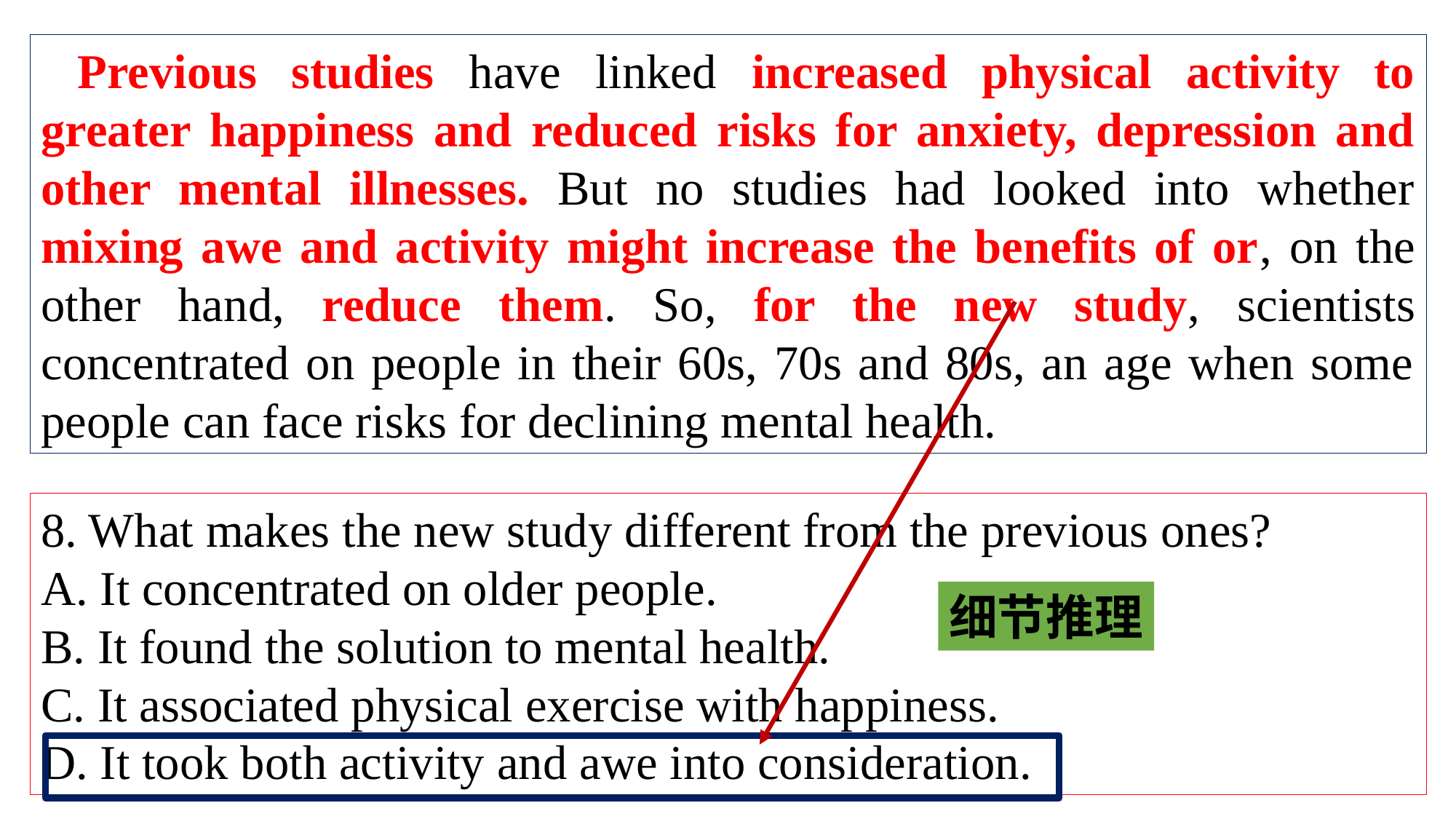

Previous studies have linked increased physical activity to greater happiness and reduced risks for anxiety, depression and other mental illnesses. But no studies had looked into whether mixing awe and activity might increase the benefits of or, on the other hand, reduce them. So, for the new study, scientists concentrated on people in their 60s, 70s and 80s, an age when some people can face risks for declining mental health.

8. What makes the new study different from the previous ones?
A. It concentrated on older people.
B. It found the solution to mental health.
C. It associated physical exercise with happiness.
D. It took both activity and awe into consideration.
细节推理